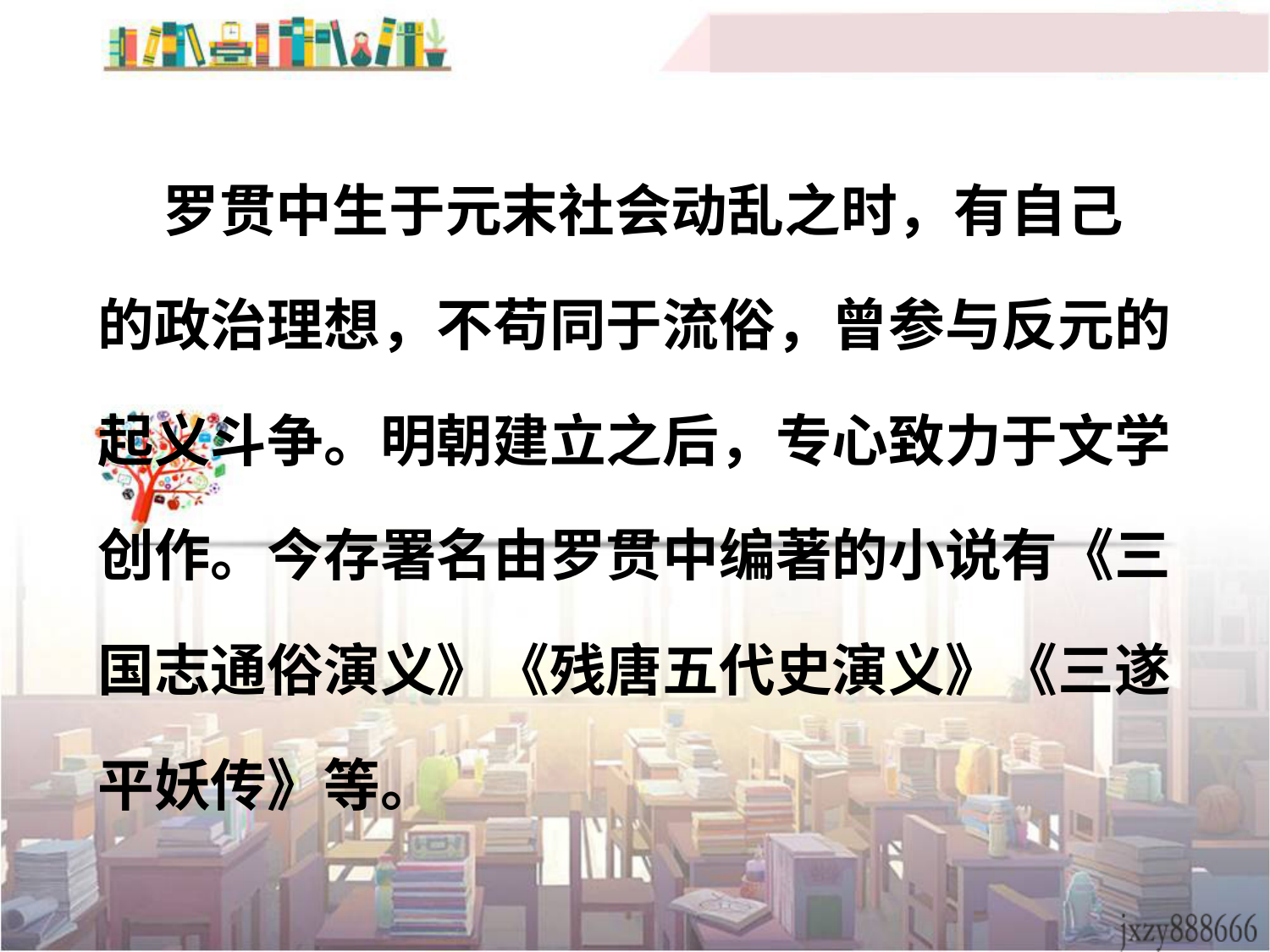

罗贯中生于元末社会动乱之时，有自己的政治理想，不苟同于流俗，曾参与反元的起义斗争。明朝建立之后，专心致力于文学创作。今存署名由罗贯中编著的小说有《三国志通俗演义》《残唐五代史演义》《三遂平妖传》等。